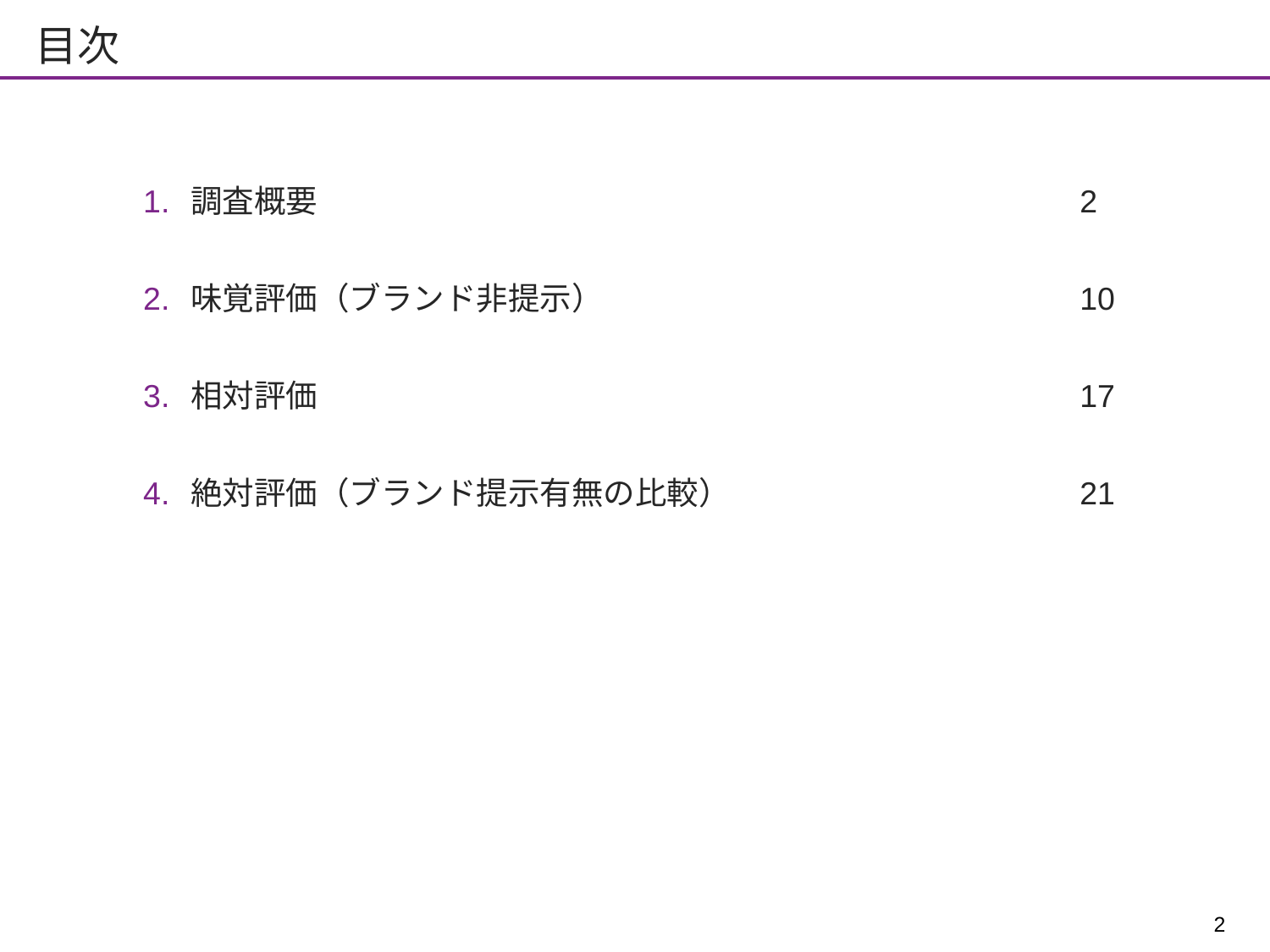

# 目次
調査概要						2
味覚評価（ブランド非提示）				10
相対評価						17
絶対評価（ブランド提示有無の比較）			21